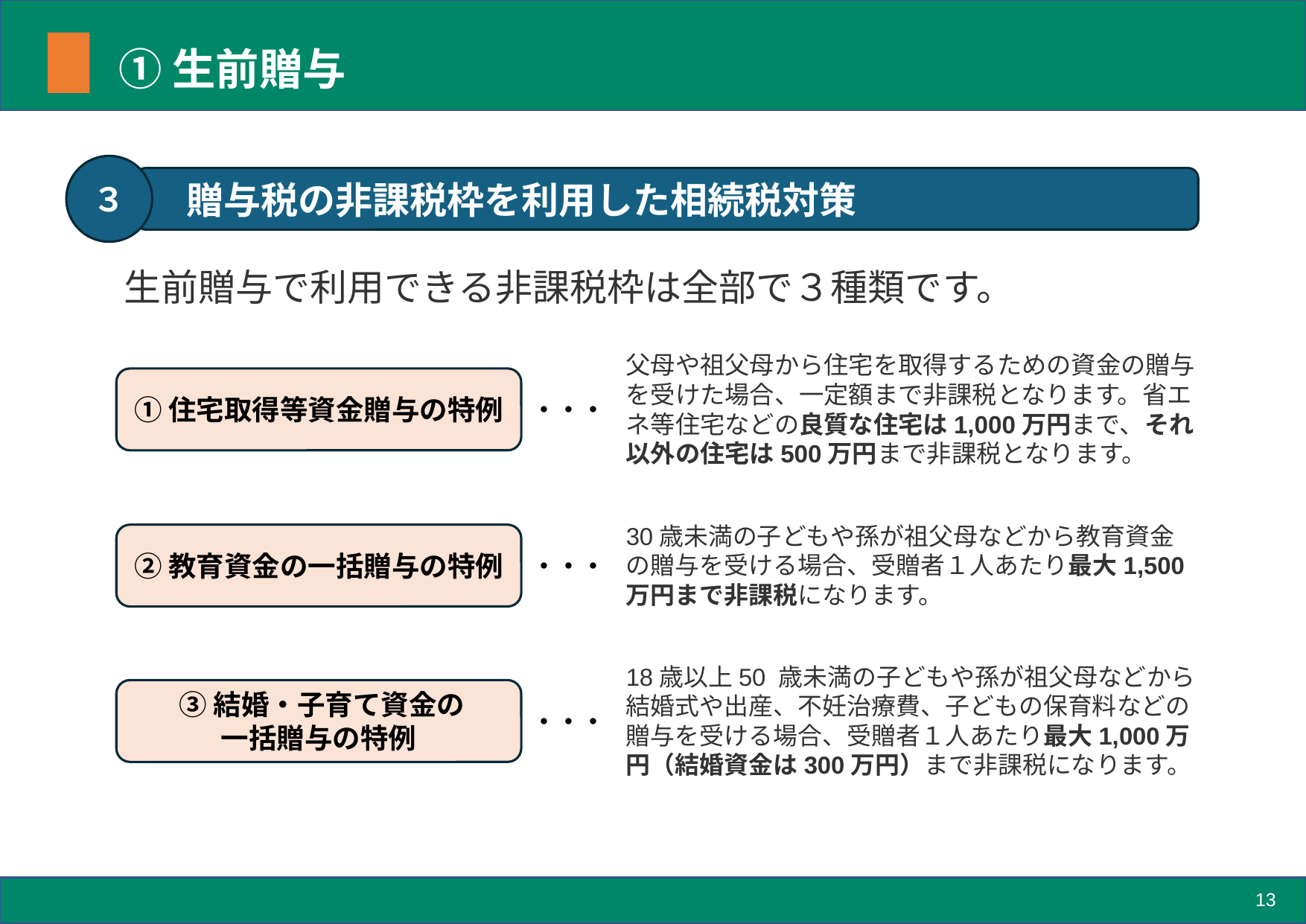

# ①生前贈与
３
　贈与税の非課税枠を利用した相続税対策
生前贈与で利用できる非課税枠は全部で３種類です。
父母や祖父母から住宅を取得するための資金の贈与を受けた場合、一定額まで非課税となります。省エネ等住宅などの良質な住宅は1,000万円まで、それ以外の住宅は500万円まで非課税となります。
①住宅取得等資金贈与の特例
・・・
30歳未満の子どもや孫が祖父母などから教育資金の贈与を受ける場合、受贈者１人あたり最大1,500万円まで非課税になります。
②教育資金の一括贈与の特例
・・・
18歳以上50 歳未満の子どもや孫が祖父母などから結婚式や出産、不妊治療費、子どもの保育料などの贈与を受ける場合、受贈者１人あたり最大1,000万円（結婚資金は300万円）まで非課税になります。
 ③結婚・子育て資金の
一括贈与の特例
・・・